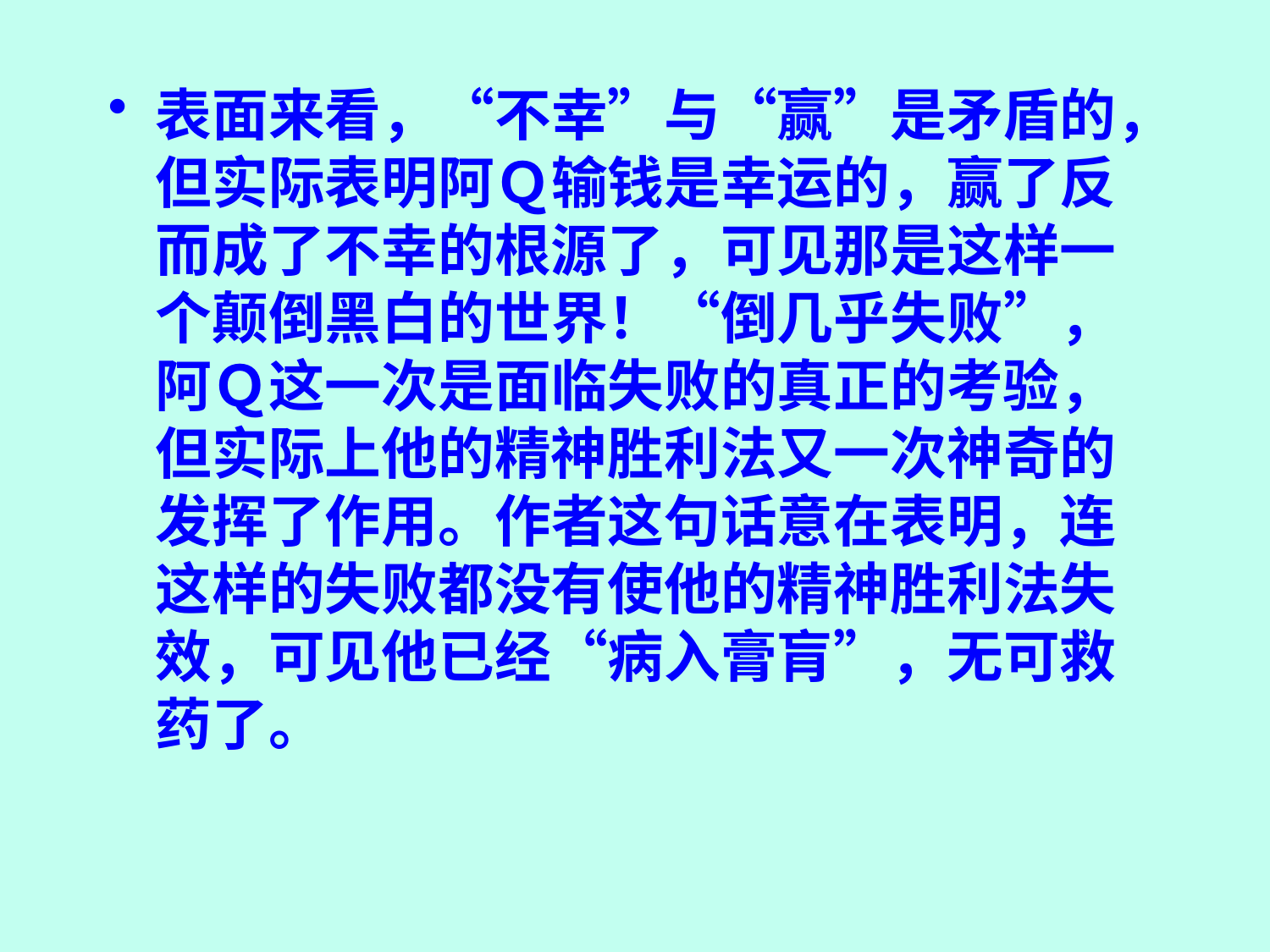

表面来看，“不幸”与“赢”是矛盾的，但实际表明阿Ｑ输钱是幸运的，赢了反而成了不幸的根源了，可见那是这样一个颠倒黑白的世界！“倒几乎失败”，阿Ｑ这一次是面临失败的真正的考验，但实际上他的精神胜利法又一次神奇的发挥了作用。作者这句话意在表明，连这样的失败都没有使他的精神胜利法失效，可见他已经“病入膏肓”，无可救药了。